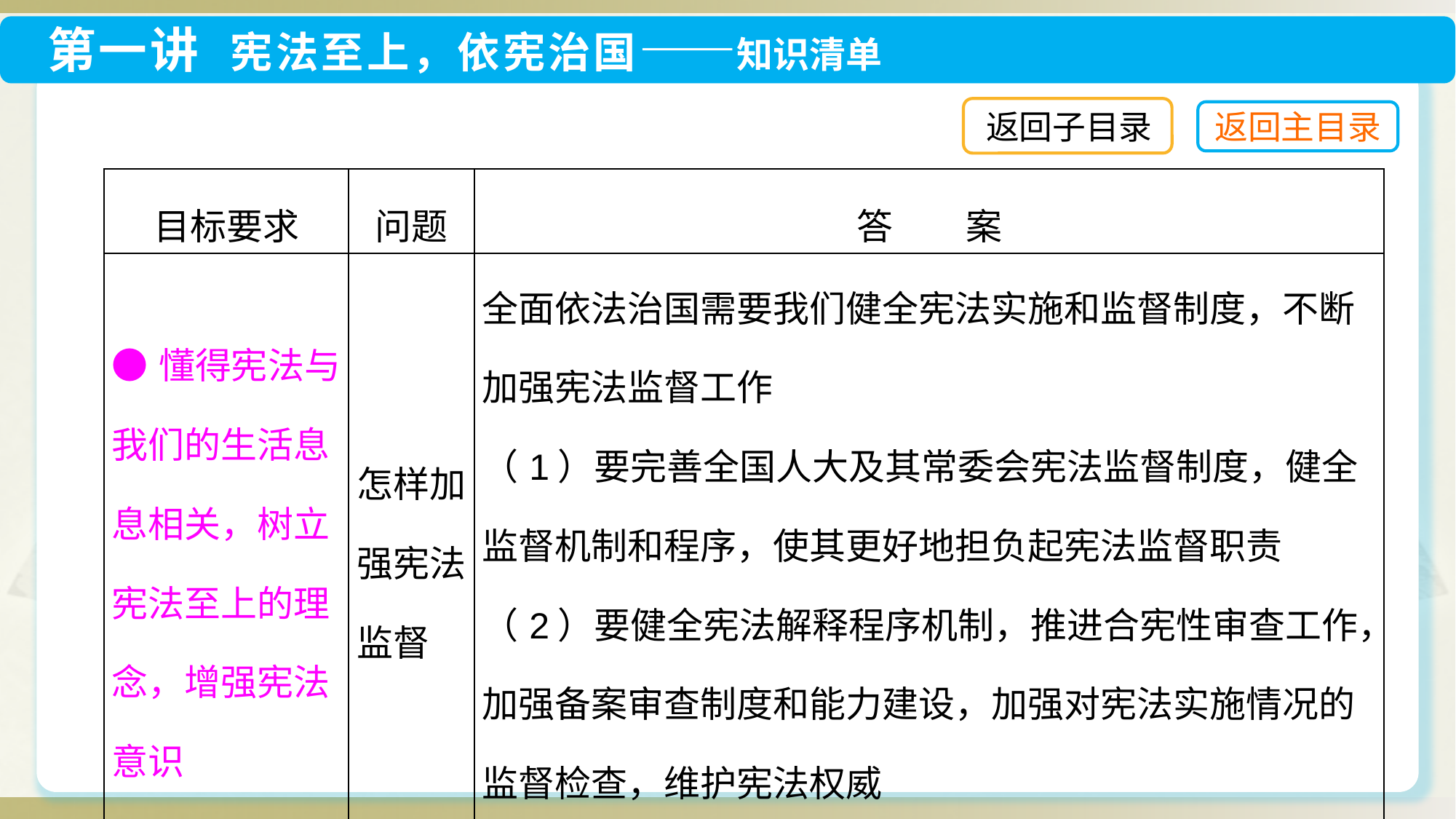

返回子目录
| 目标要求 | 问题 | 答　　案 |
| --- | --- | --- |
| ●懂得宪法与我们的生活息息相关，树立宪法至上的理念，增强宪法意识 | 怎样加强宪法监督 | 全面依法治国需要我们健全宪法实施和监督制度，不断加强宪法监督工作 （1）要完善全国人大及其常委会宪法监督制度，健全监督机制和程序，使其更好地担负起宪法监督职责 （2）要健全宪法解释程序机制，推进合宪性审查工作，加强备案审查制度和能力建设，加强对宪法实施情况的监督检查，维护宪法权威 （3）对于各种违反宪法的行为，都必须予以追究和纠正 |